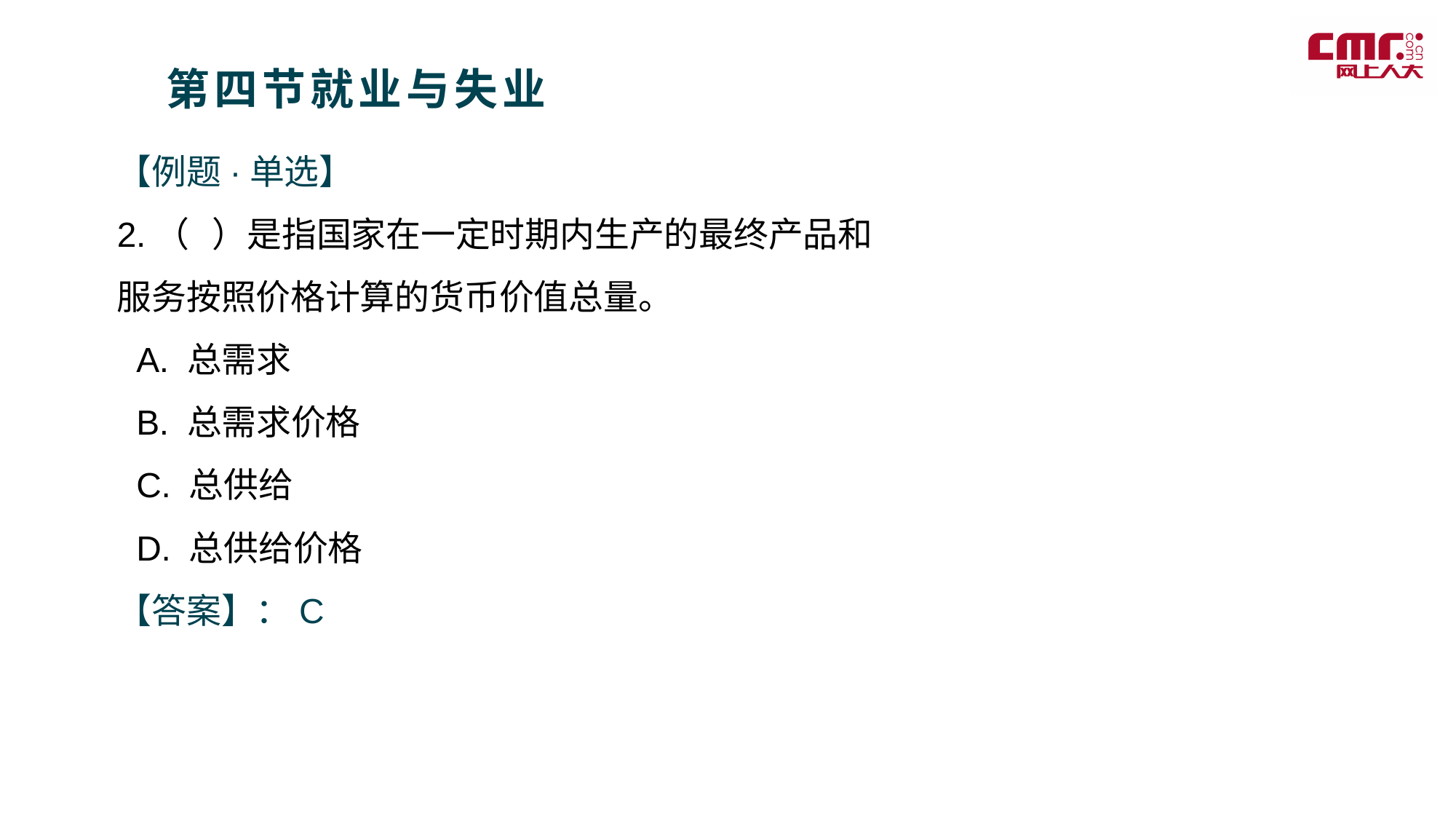

第四节就业与失业
【例题·单选】
2.（   ）是指国家在一定时期内生产的最终产品和服务按照价格计算的货币价值总量。
  A. 总需求
  B. 总需求价格
  C. 总供给
  D. 总供给价格
【答案】：C